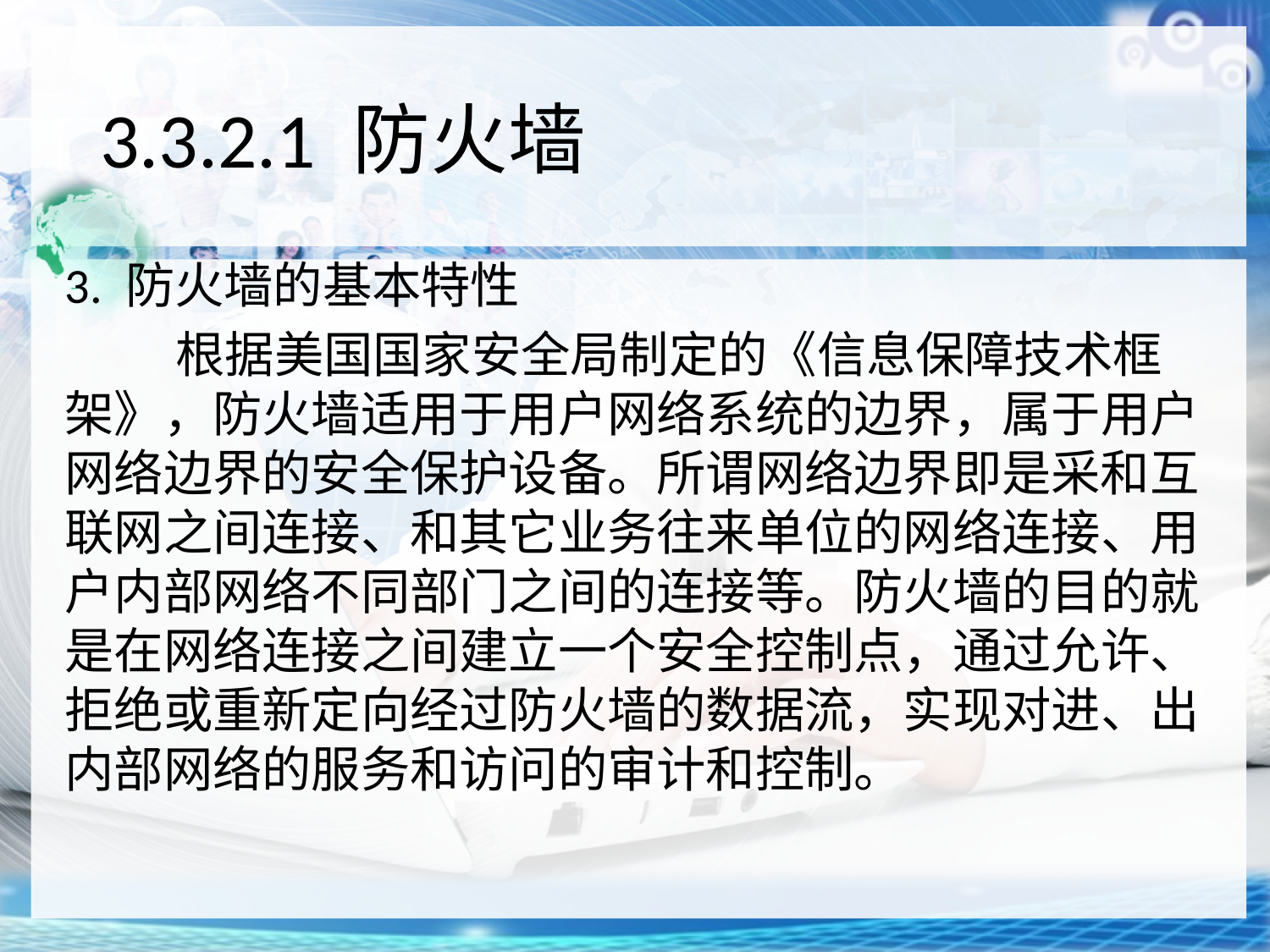

# 3.3.2.1 防火墙
3. 防火墙的基本特性
         根据美国国家安全局制定的《信息保障技术框架》，防火墙适用于用户网络系统的边界，属于用户网络边界的安全保护设备。所谓网络边界即是采和互联网之间连接、和其它业务往来单位的网络连接、用户内部网络不同部门之间的连接等。防火墙的目的就是在网络连接之间建立一个安全控制点，通过允许、拒绝或重新定向经过防火墙的数据流，实现对进、出内部网络的服务和访问的审计和控制。